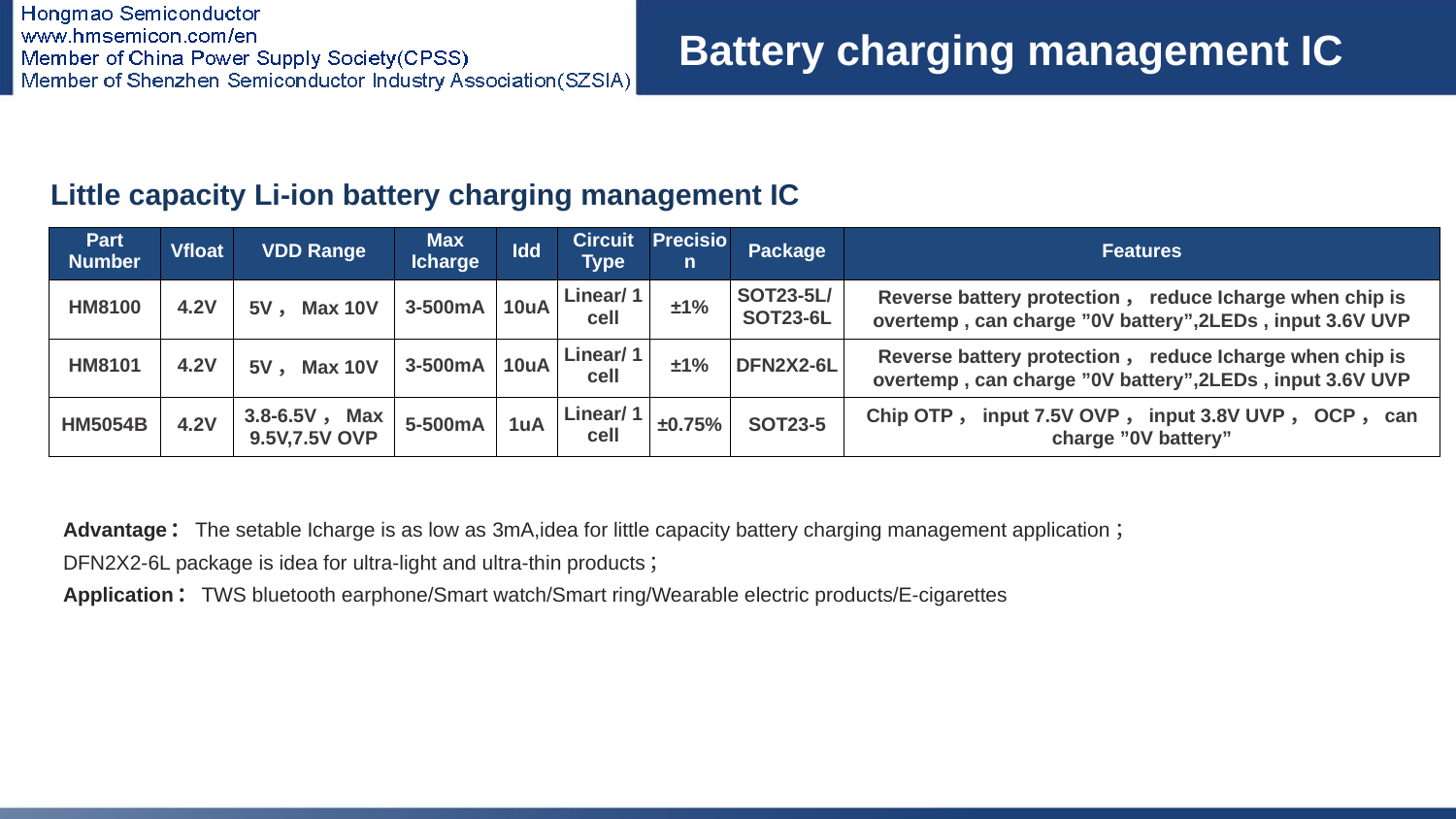

Battery charging management IC
# 充电IC
| Little capacity Li-ion battery charging management IC |  |  |  |  |  |  |  |  |
| --- | --- | --- | --- | --- | --- | --- | --- | --- |
| Part Number | Vfloat | VDD Range | Max Icharge | Idd | Circuit Type | Precision | Package | Features |
| HM8100 | 4.2V | 5V，Max 10V | 3-500mA | 10uA | Linear/ 1 cell | ±1% | SOT23-5L/ SOT23-6L | Reverse battery protection，reduce Icharge when chip is overtemp , can charge ”0V battery”,2LEDs , input 3.6V UVP |
| HM8101 | 4.2V | 5V，Max 10V | 3-500mA | 10uA | Linear/ 1 cell | ±1% | DFN2X2-6L | Reverse battery protection，reduce Icharge when chip is overtemp , can charge ”0V battery”,2LEDs , input 3.6V UVP |
| HM5054B | 4.2V | 3.8-6.5V，Max 9.5V,7.5V OVP | 5-500mA | 1uA | Linear/ 1 cell | ±0.75% | SOT23-5 | Chip OTP，input 7.5V OVP，input 3.8V UVP，OCP，can charge ”0V battery” |
Advantage：The setable Icharge is as low as 3mA,idea for little capacity battery charging management application；
DFN2X2-6L package is idea for ultra-light and ultra-thin products；
Application：TWS bluetooth earphone/Smart watch/Smart ring/Wearable electric products/E-cigarettes